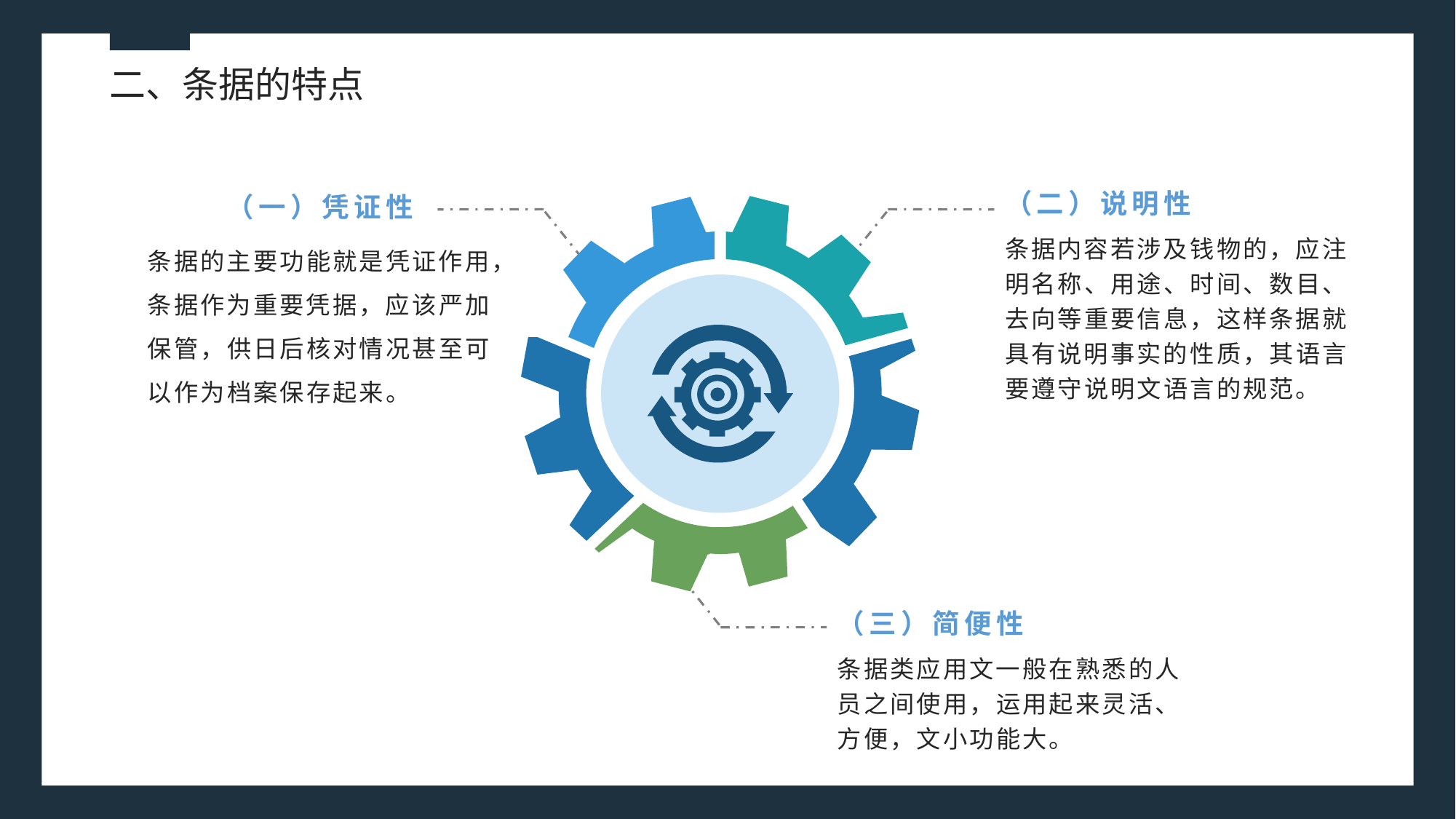

二、条据的特点
（二）说明性
（一）凭证性

条据内容若涉及钱物的，应注明名称、用途、时间、数目、去向等重要信息，这样条据就具有说明事实的性质，其语言要遵守说明文语言的规范。
条据的主要功能就是凭证作用，条据作为重要凭据，应该严加保管，供日后核对情况甚至可以作为档案保存起来。

（三）简便性
条据类应用文一般在熟悉的人员之间使用，运用起来灵活、方便，文小功能大。